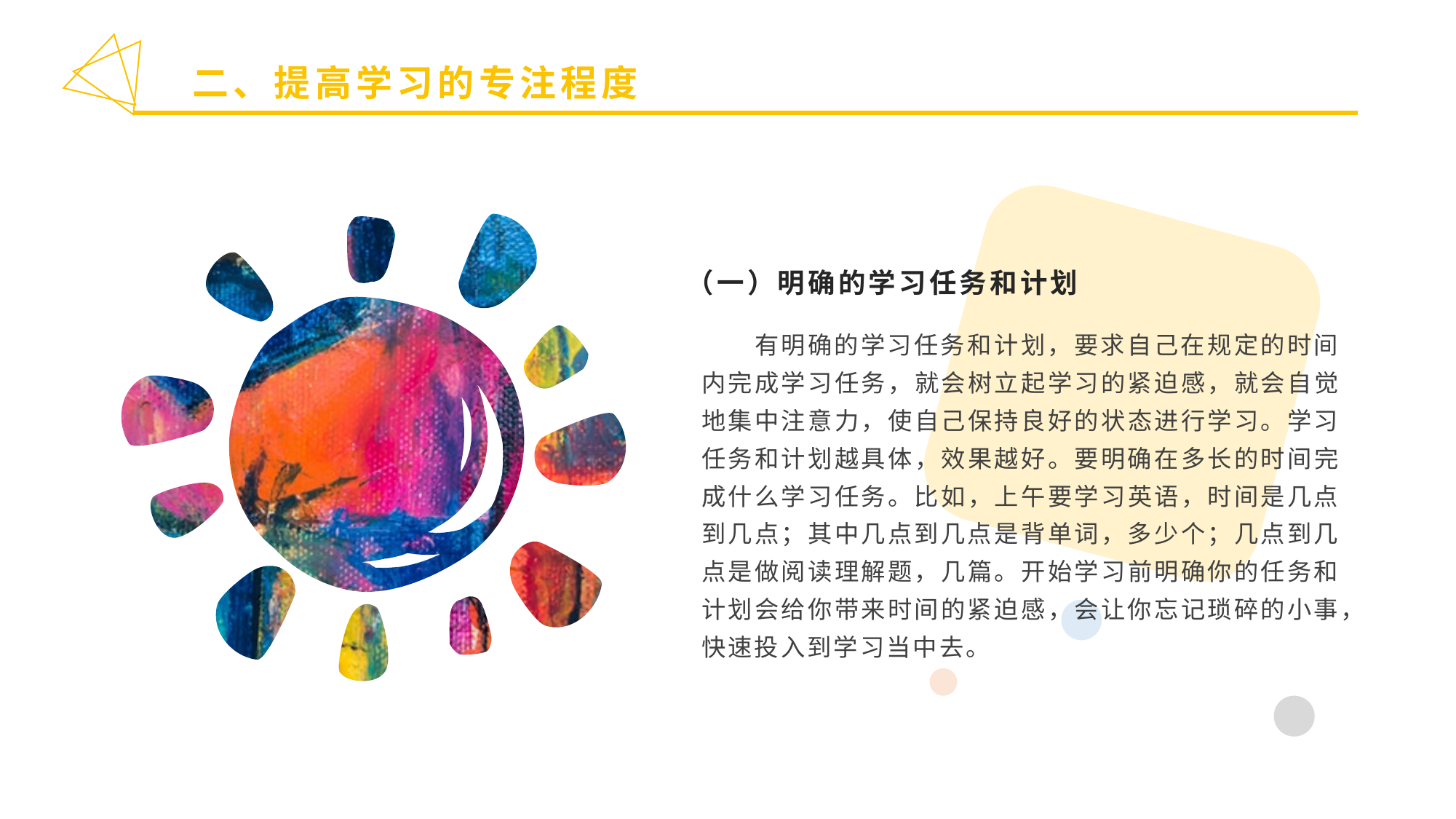

二、提高学习的专注程度

（一）明确的学习任务和计划
有明确的学习任务和计划，要求自己在规定的时间内完成学习任务，就会树立起学习的紧迫感，就会自觉地集中注意力，使自己保持良好的状态进行学习。学习任务和计划越具体，效果越好。要明确在多长的时间完成什么学习任务。比如，上午要学习英语，时间是几点到几点；其中几点到几点是背单词，多少个；几点到几点是做阅读理解题，几篇。开始学习前明确你的任务和计划会给你带来时间的紧迫感，会让你忘记琐碎的小事，快速投入到学习当中去。